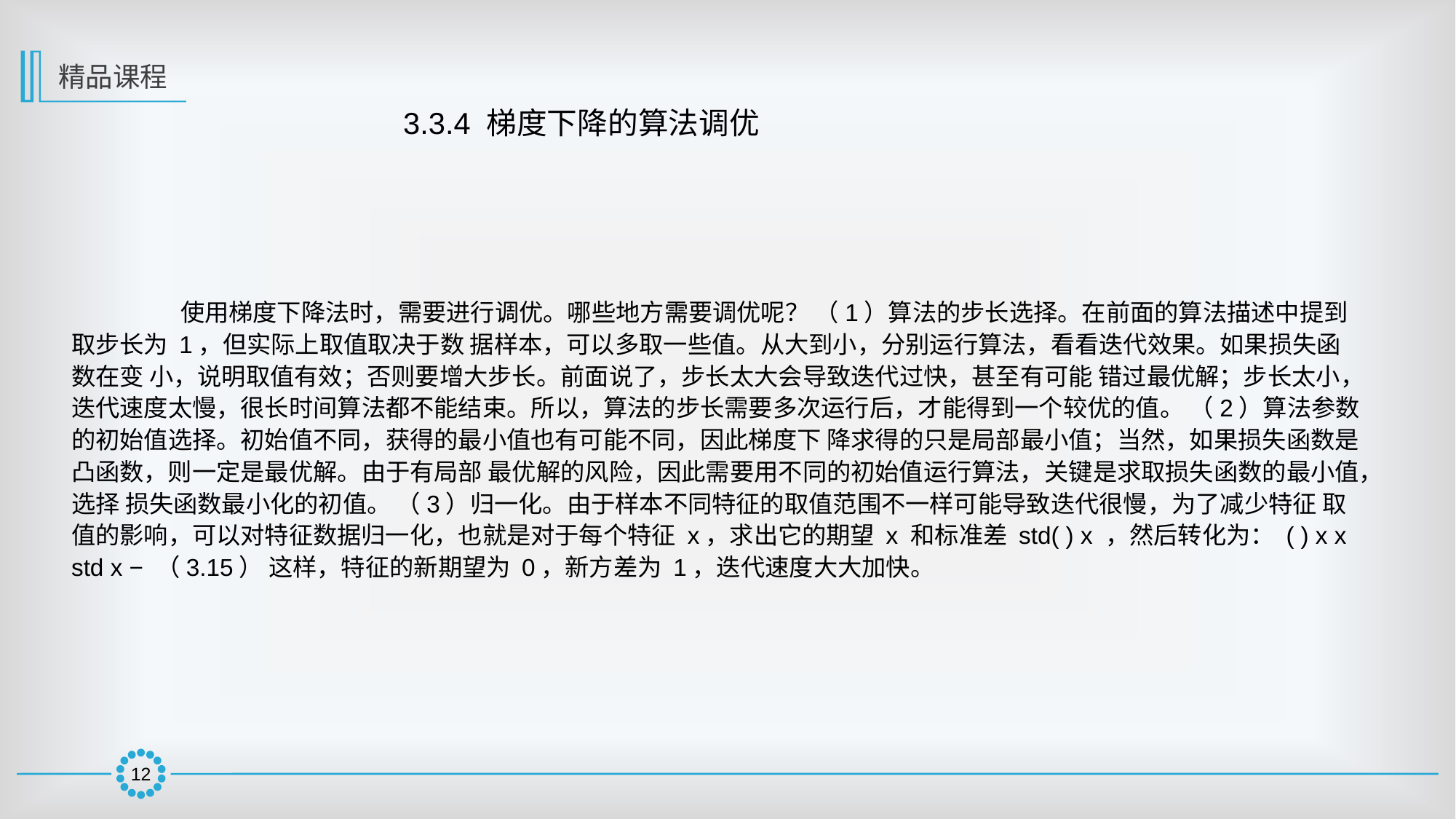

精品课程
3.3.4 梯度下降的算法调优
	使用梯度下降法时，需要进行调优。哪些地方需要调优呢？ （1）算法的步长选择。在前面的算法描述中提到取步长为 1，但实际上取值取决于数 据样本，可以多取一些值。从大到小，分别运行算法，看看迭代效果。如果损失函数在变 小，说明取值有效；否则要增大步长。前面说了，步长太大会导致迭代过快，甚至有可能 错过最优解；步长太小，迭代速度太慢，很长时间算法都不能结束。所以，算法的步长需要多次运行后，才能得到一个较优的值。 （2）算法参数的初始值选择。初始值不同，获得的最小值也有可能不同，因此梯度下 降求得的只是局部最小值；当然，如果损失函数是凸函数，则一定是最优解。由于有局部 最优解的风险，因此需要用不同的初始值运行算法，关键是求取损失函数的最小值，选择 损失函数最小化的初值。 （3）归一化。由于样本不同特征的取值范围不一样可能导致迭代很慢，为了减少特征 取值的影响，可以对特征数据归一化，也就是对于每个特征 x，求出它的期望 x 和标准差 std( ) x ，然后转化为： ( ) x x std x − （3.15） 这样，特征的新期望为 0，新方差为 1，迭代速度大大加快。

12